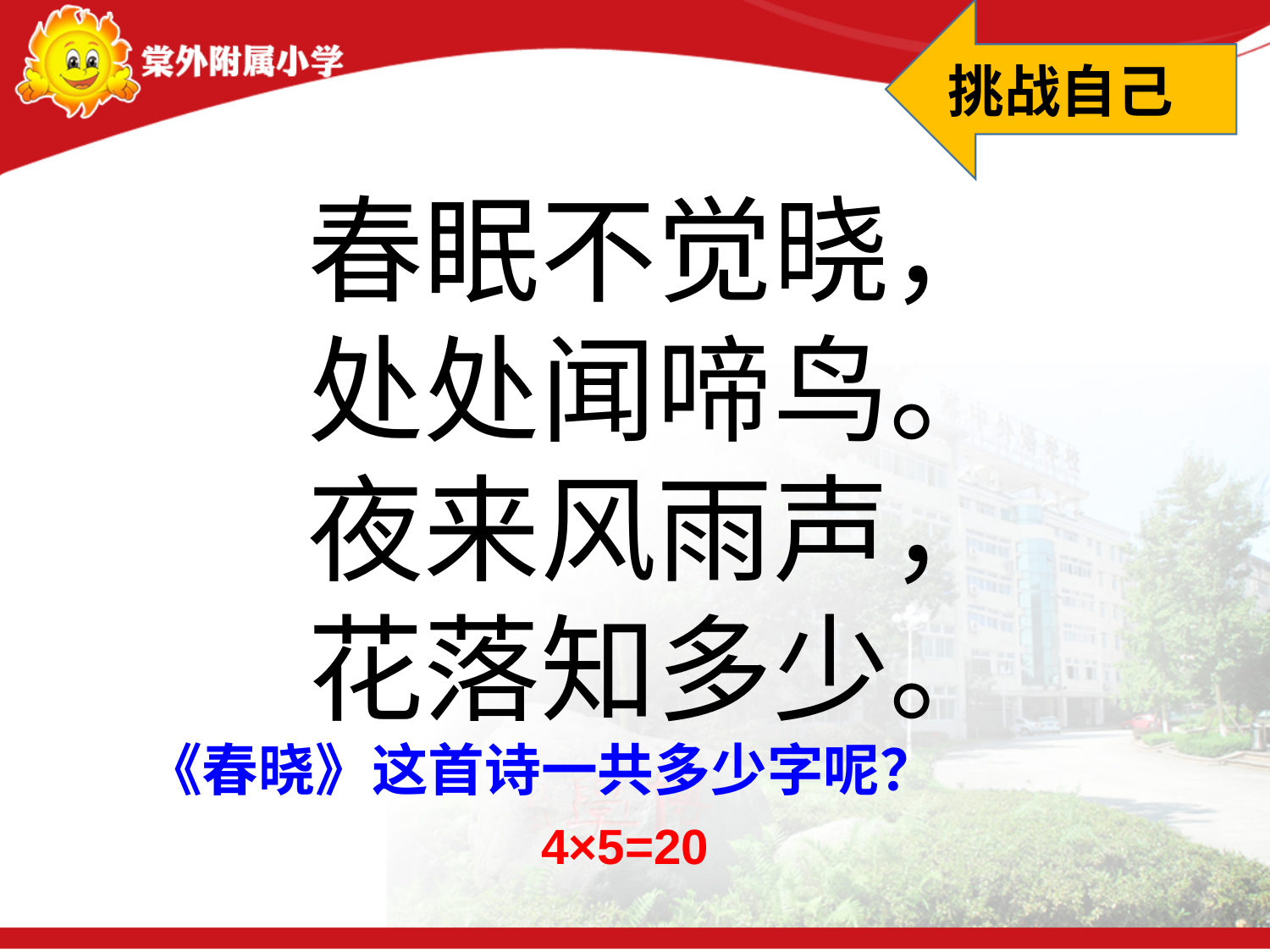

挑战自己
春眠不觉晓，
处处闻啼鸟。
夜来风雨声，
花落知多少。
《春晓》这首诗一共多少字呢？
4×5=20